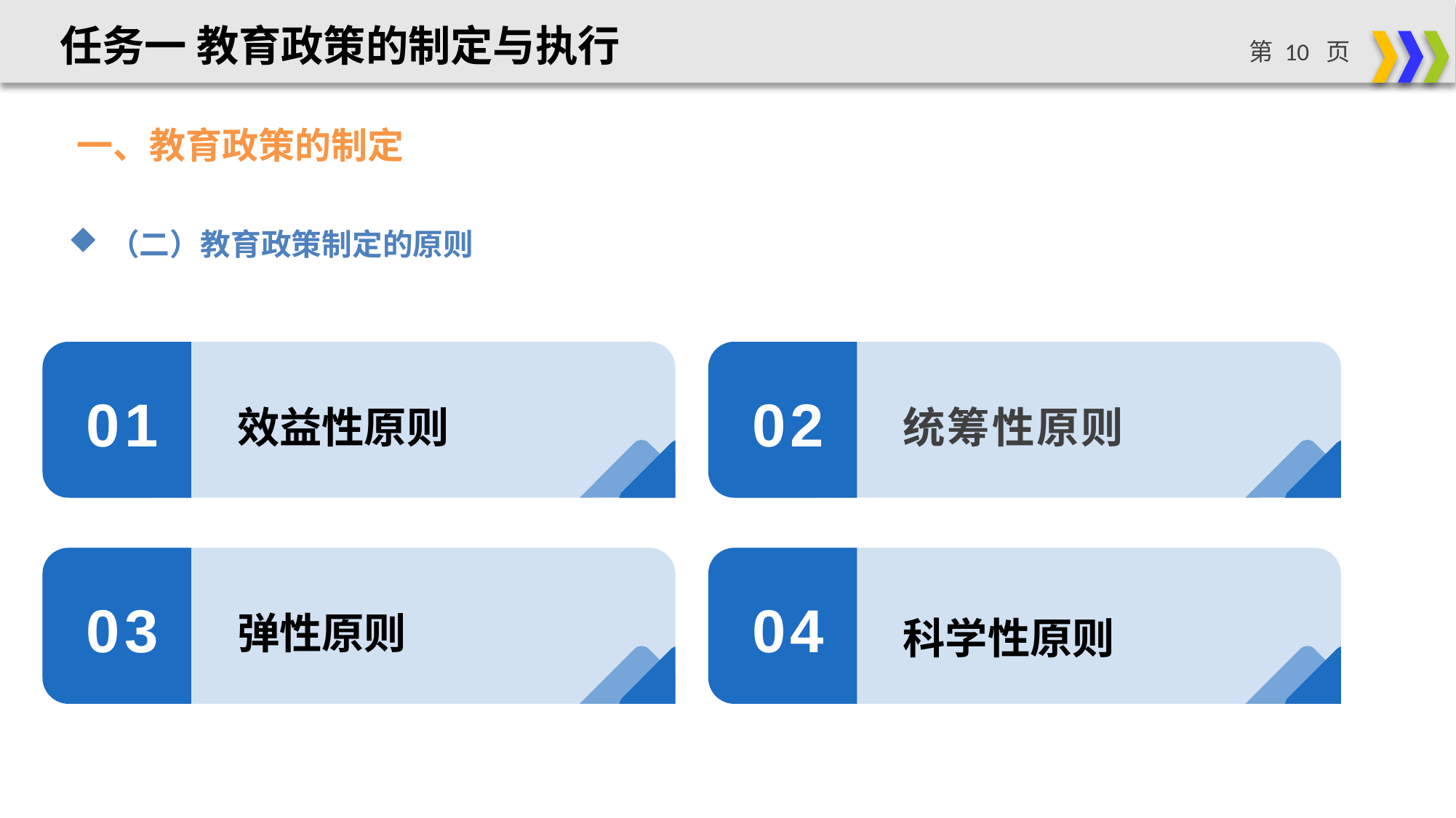

任务一 教育政策的制定与执行
一、教育政策的制定
（二）教育政策制定的原则

效益性原则
统筹性原则
01
02

弹性原则
科学性原则
03
04